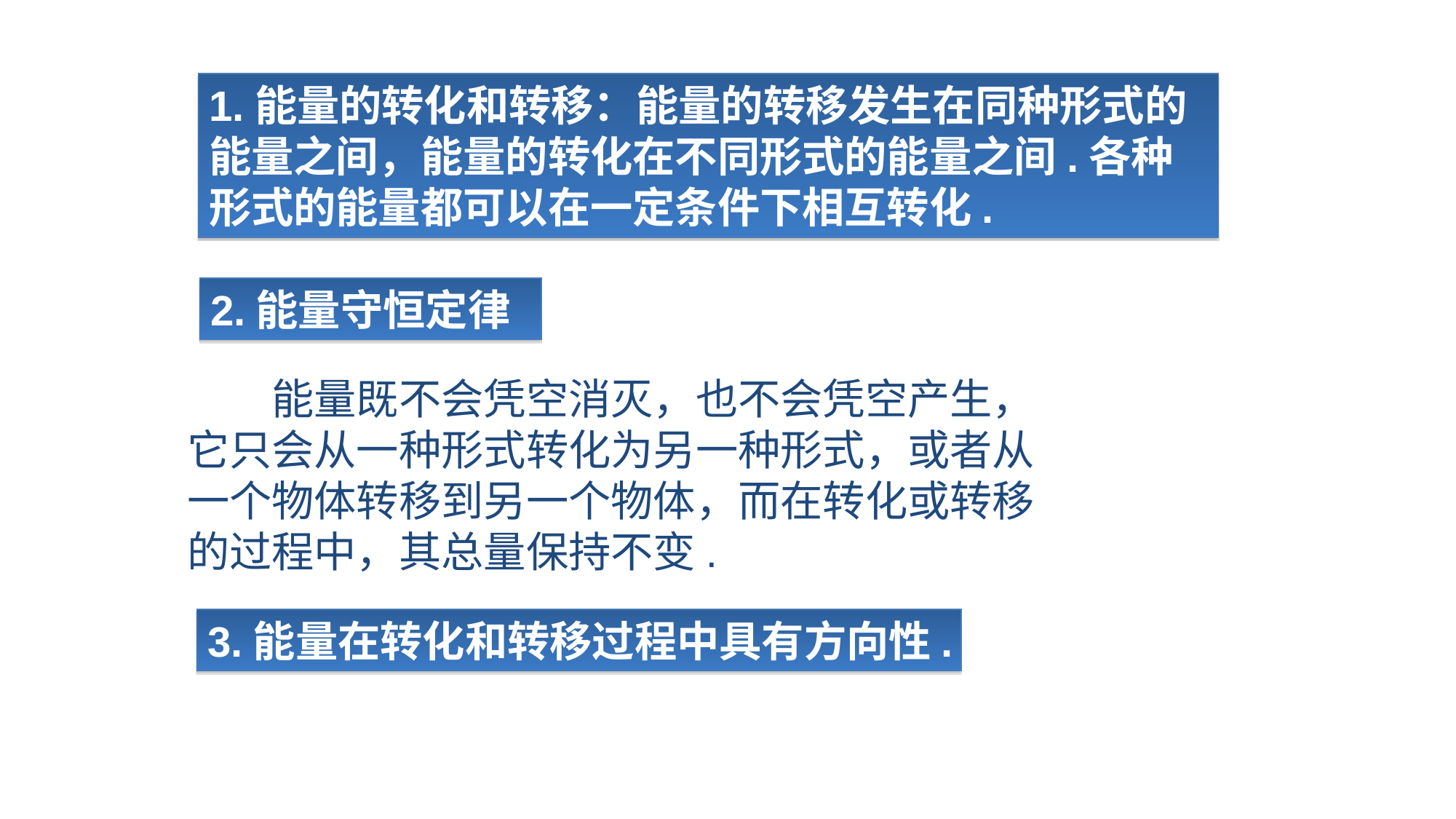

1.能量的转化和转移：能量的转移发生在同种形式的能量之间，能量的转化在不同形式的能量之间.各种形式的能量都可以在一定条件下相互转化.
2.能量守恒定律
　　能量既不会凭空消灭，也不会凭空产生，它只会从一种形式转化为另一种形式，或者从一个物体转移到另一个物体，而在转化或转移的过程中，其总量保持不变.
3.能量在转化和转移过程中具有方向性.